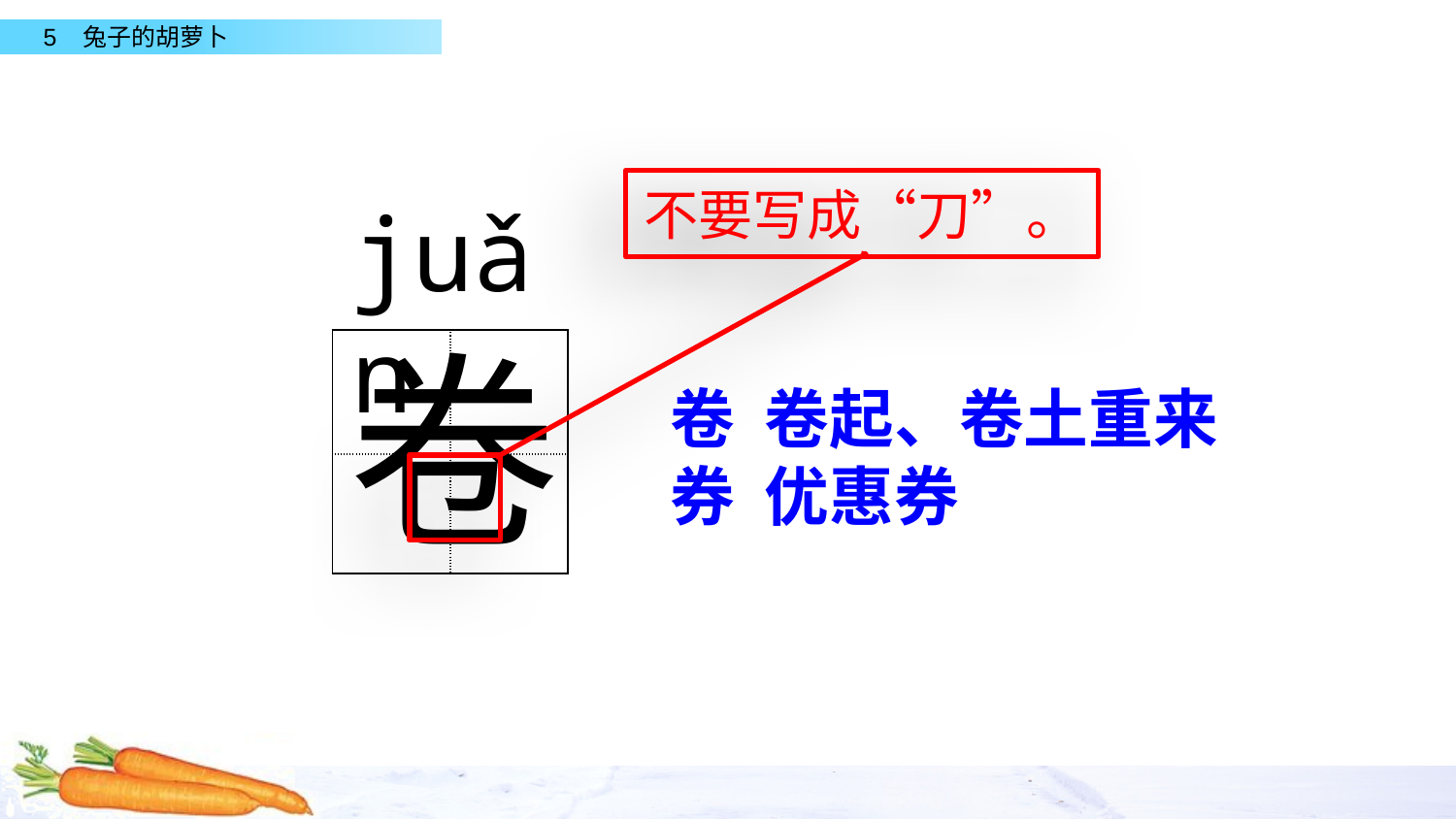

不要写成“刀”。
juǎn
卷
|  |  |
| --- | --- |
|  |  |
卷  卷起、卷土重来
券  优惠券